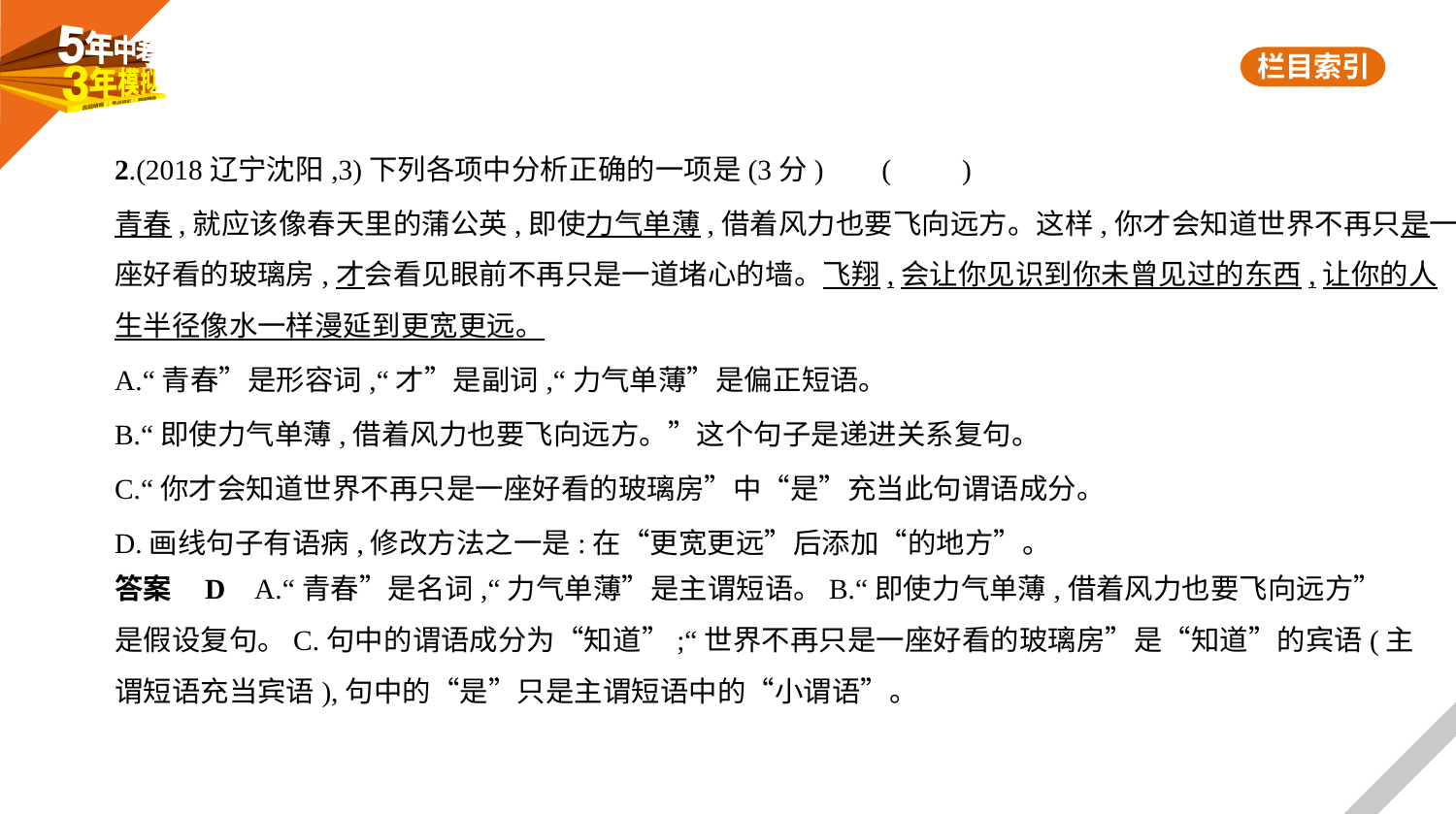

2.(2018辽宁沈阳,3)下列各项中分析正确的一项是(3分)     (　　)
青春,就应该像春天里的蒲公英,即使力气单薄,借着风力也要飞向远方。这样,你才会知道世界不再只是一
座好看的玻璃房,才会看见眼前不再只是一道堵心的墙。飞翔,会让你见识到你未曾见过的东西,让你的人
生半径像水一样漫延到更宽更远。
A.“青春”是形容词,“才”是副词,“力气单薄”是偏正短语。
B.“即使力气单薄,借着风力也要飞向远方。”这个句子是递进关系复句。
C.“你才会知道世界不再只是一座好看的玻璃房”中“是”充当此句谓语成分。
D.画线句子有语病,修改方法之一是:在“更宽更远”后添加“的地方”。
答案    D    A.“青春”是名词,“力气单薄”是主谓短语。B.“即使力气单薄,借着风力也要飞向远方”
是假设复句。C.句中的谓语成分为“知道”;“世界不再只是一座好看的玻璃房”是“知道”的宾语(主
谓短语充当宾语),句中的“是”只是主谓短语中的“小谓语”。